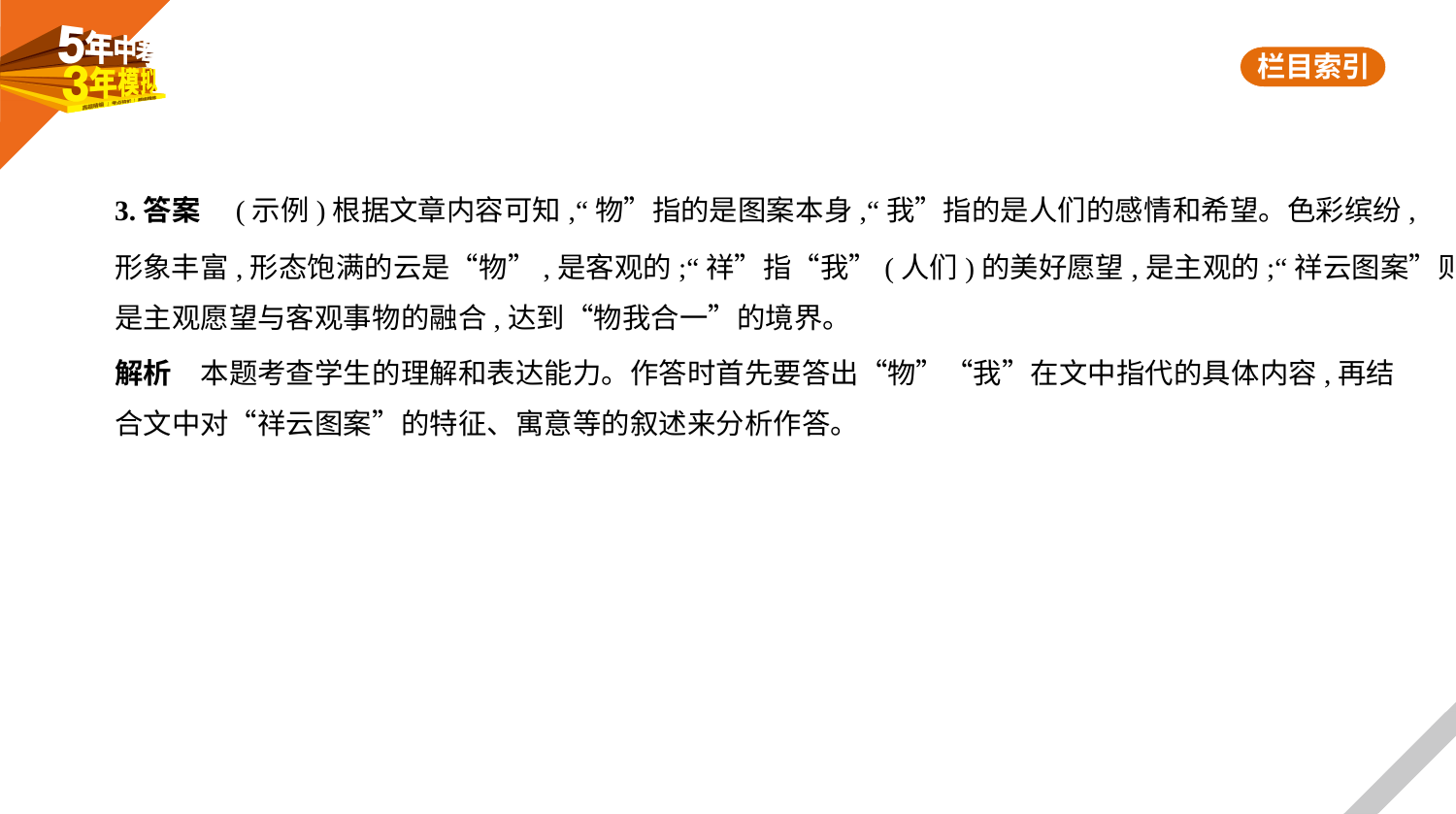

3.答案　(示例)根据文章内容可知,“物”指的是图案本身,“我”指的是人们的感情和希望。色彩缤纷,
形象丰富,形态饱满的云是“物”,是客观的;“祥”指“我”(人们)的美好愿望,是主观的;“祥云图案”则
是主观愿望与客观事物的融合,达到“物我合一”的境界。
解析　本题考查学生的理解和表达能力。作答时首先要答出“物”“我”在文中指代的具体内容,再结
合文中对“祥云图案”的特征、寓意等的叙述来分析作答。